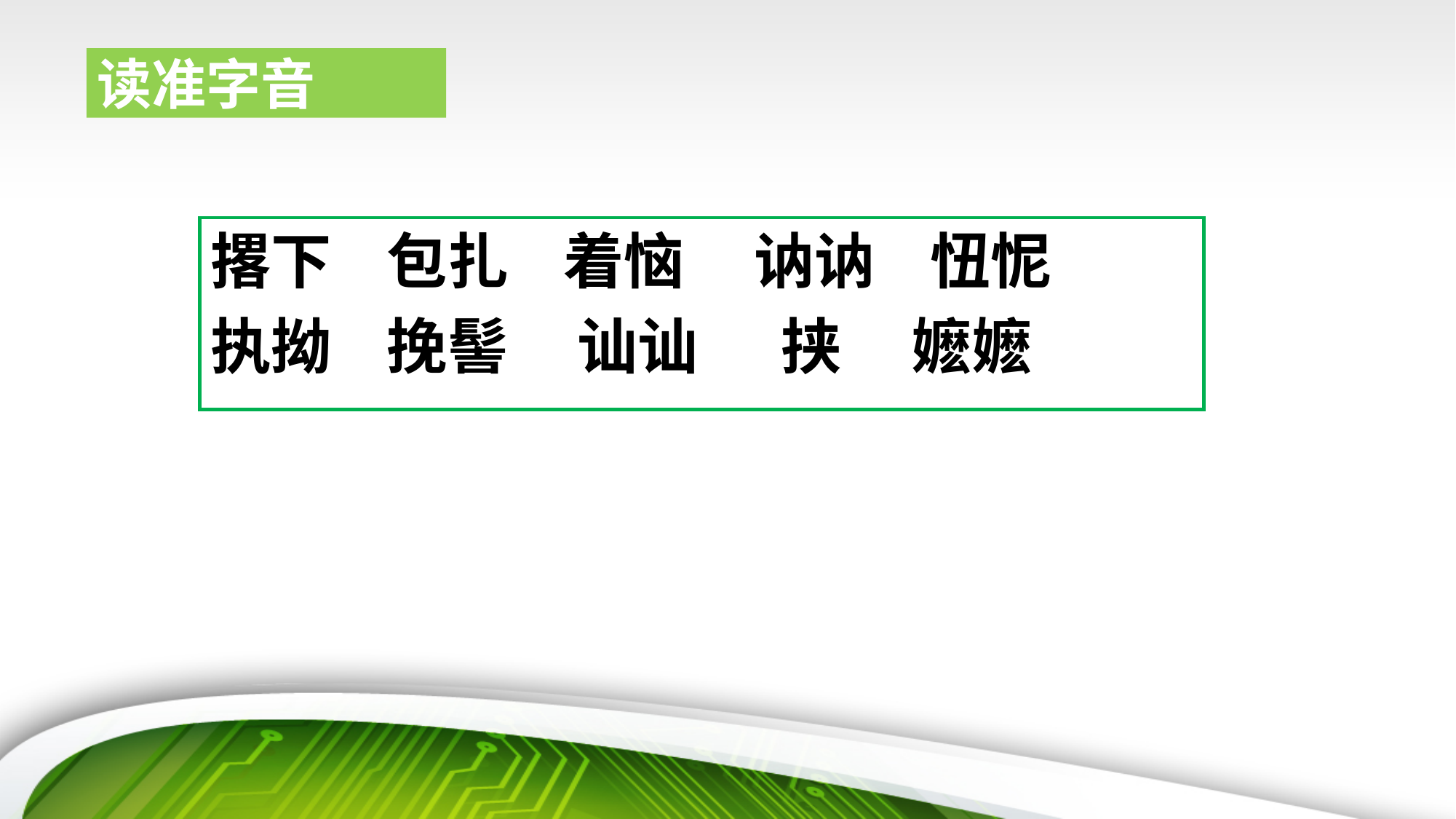

# 读准字音
撂下    包扎    着恼     讷讷    忸怩
执拗    挽髻     讪讪      挟     嬷嬷